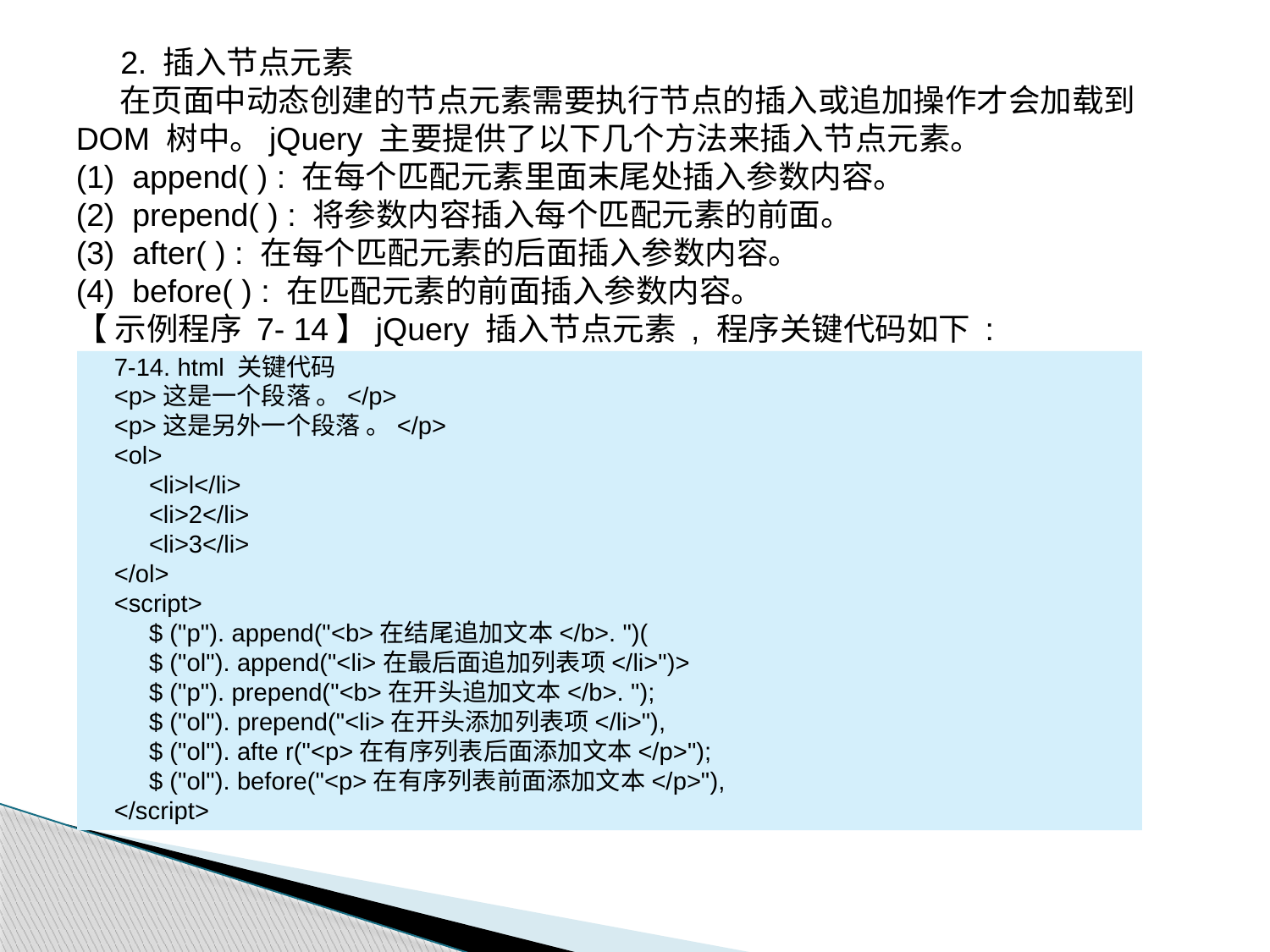

2. 插入节点元素
     在页面中动态创建的节点元素需要执行节点的插入或追加操作才会加载到 DOM 树中。jQuery 主要提供了以下几个方法来插入节点元素。
(1)  append( ) : 在每个匹配元素里面末尾处插入参数内容。
(2)  prepend( ) : 将参数内容插入每个匹配元素的前面。
(3)  after( ) : 在每个匹配元素的后面插入参数内容。
(4)  before( ) : 在匹配元素的前面插入参数内容。
【 示例程序 7- 14】jQuery 插入节点元素 , 程序关键代码如下 :
7-14. html 关键代码
<p>这是一个段落 。</p>
<p>这是另外一个段落 。</p>
<ol>
     <li>l</li>
     <li>2</li>
     <li>3</li>
</ol>
<script>
     $ ("p"). append("<b>在结尾追加文本</b>. ")(
     $ ("ol"). append("<li>在最后面追加列表项</li>")>
     $ ("p"). prepend("<b>在开头追加文本</b>. ");
     $ ("ol"). prepend("<li>在开头添加列表项</li>"),
     $ ("ol"). afte r("<p>在有序列表后面添加文本</p>");
     $ ("ol"). before("<p>在有序列表前面添加文本</p>"),
</script>